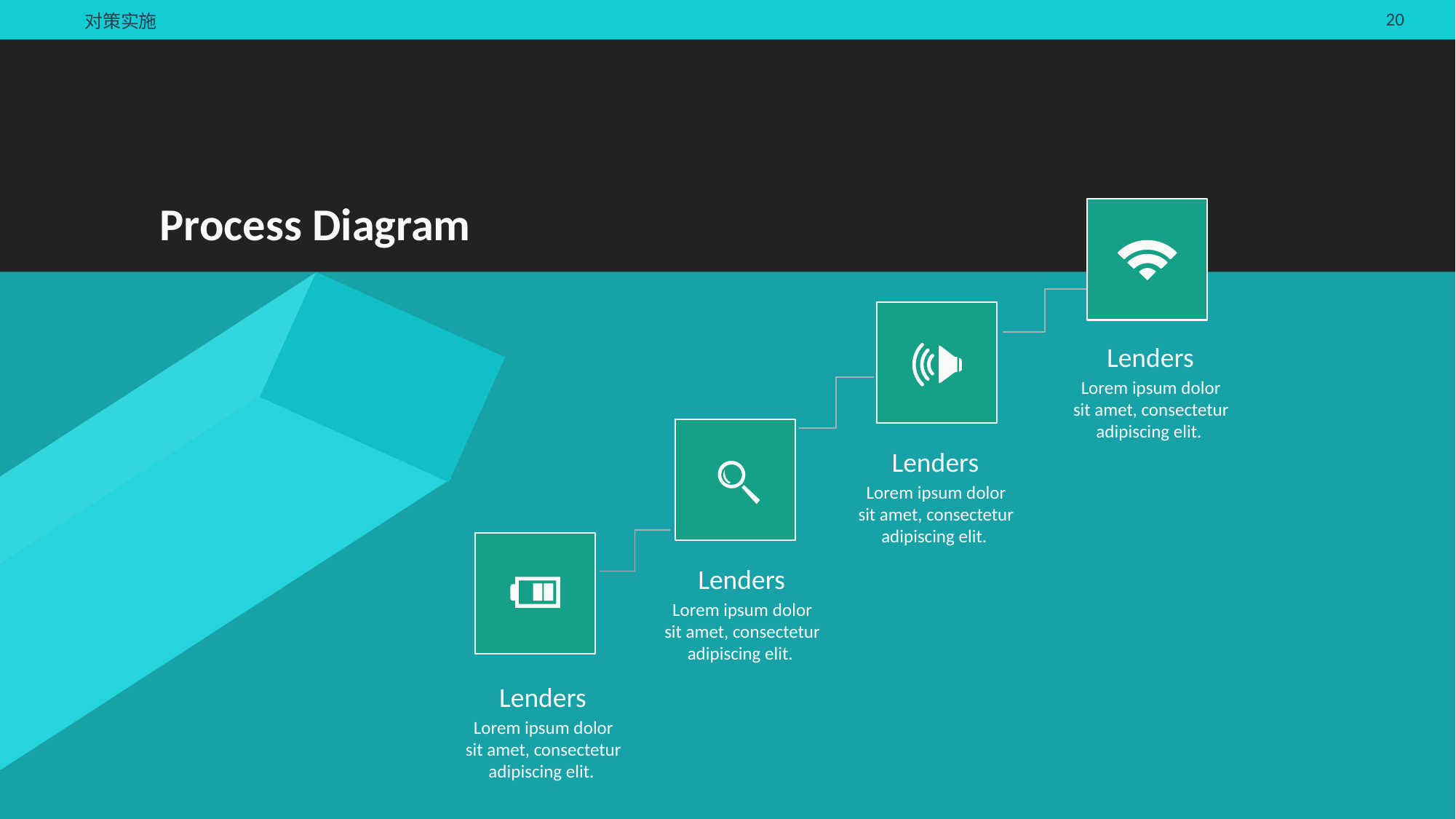

对策实施
Process Diagram

Lenders
Lorem ipsum dolor sit amet, consectetur adipiscing elit.

Lenders
Lorem ipsum dolor sit amet, consectetur adipiscing elit.

Lenders
Lorem ipsum dolor sit amet, consectetur adipiscing elit.

Lenders
Lorem ipsum dolor sit amet, consectetur adipiscing elit.